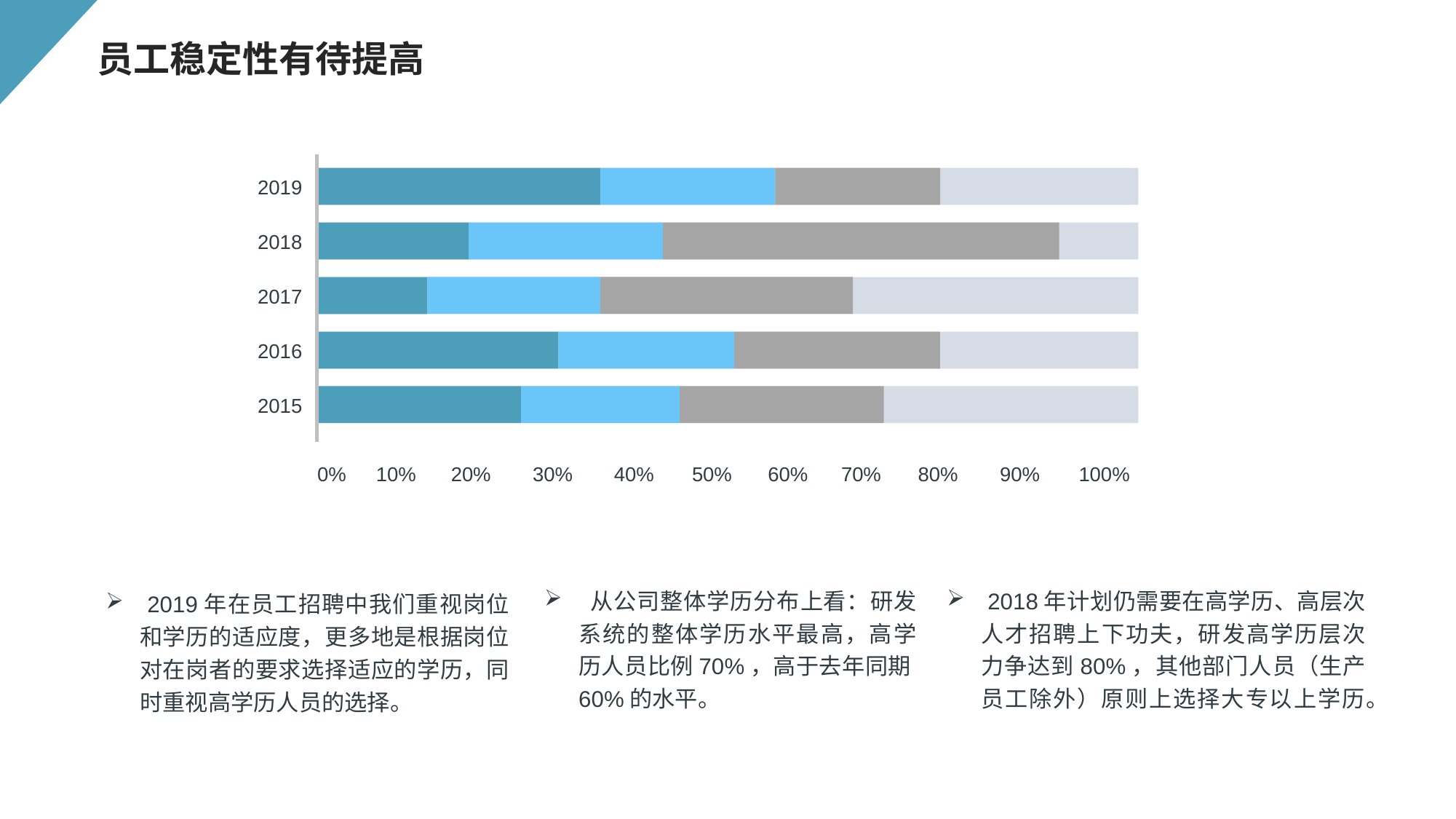

员工稳定性有待提高
2019

2018

2017

2016

2015

0%
10%
20%
30%
40%
50%
60%
70%
80%
90%
100%
 从公司整体学历分布上看：研发系统的整体学历水平最高，高学历人员比例70%，高于去年同期60%的水平。
 2018年计划仍需要在高学历、高层次人才招聘上下功夫，研发高学历层次力争达到80%，其他部门人员（生产员工除外）原则上选择大专以上学历。
 2019年在员工招聘中我们重视岗位和学历的适应度，更多地是根据岗位对在岗者的要求选择适应的学历，同时重视高学历人员的选择。